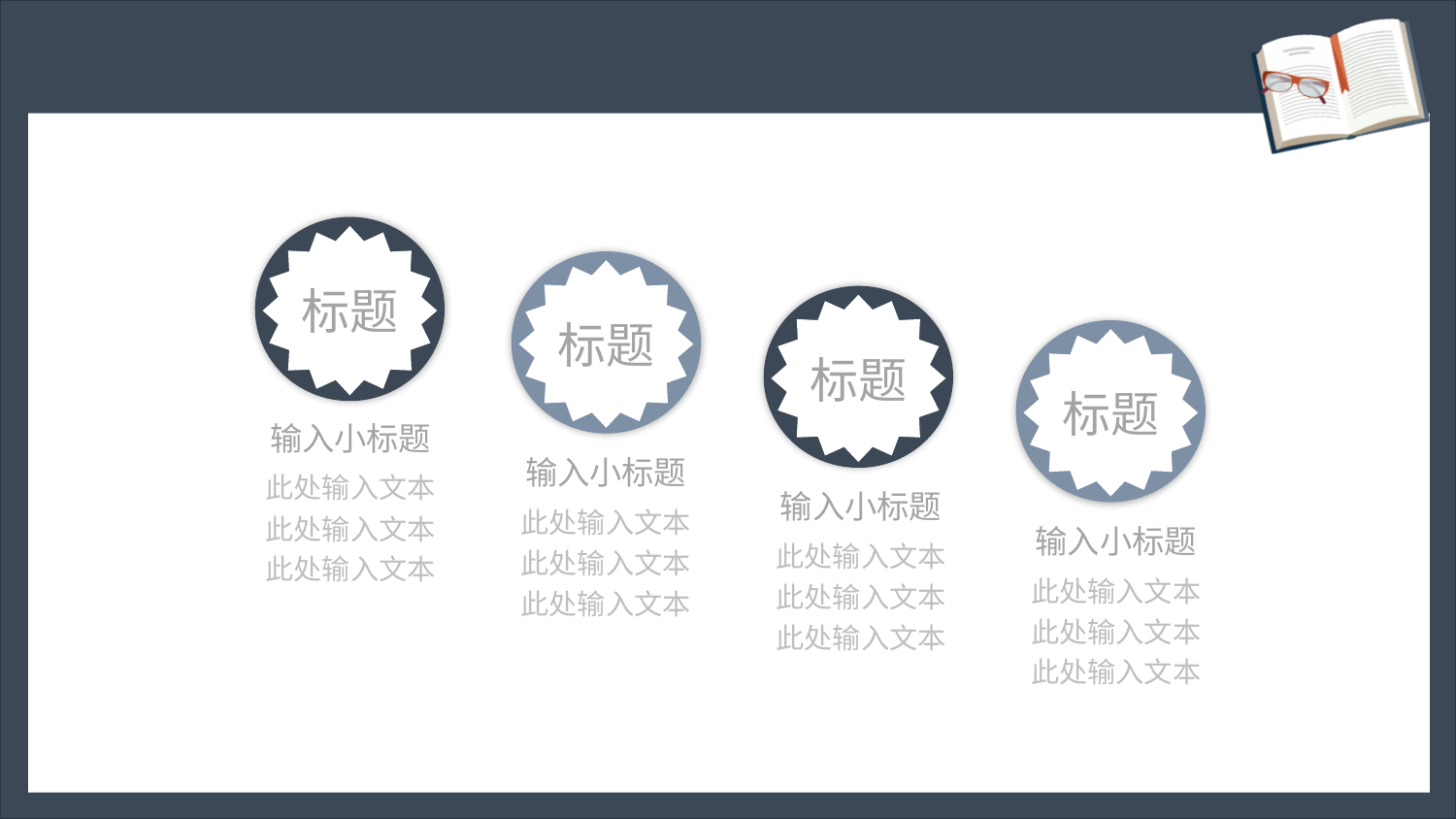

#

标题

标题

标题

标题
输入小标题
输入小标题
此处输入文本
此处输入文本
此处输入文本
输入小标题
此处输入文本
此处输入文本
此处输入文本
输入小标题
此处输入文本
此处输入文本
此处输入文本
此处输入文本
此处输入文本
此处输入文本